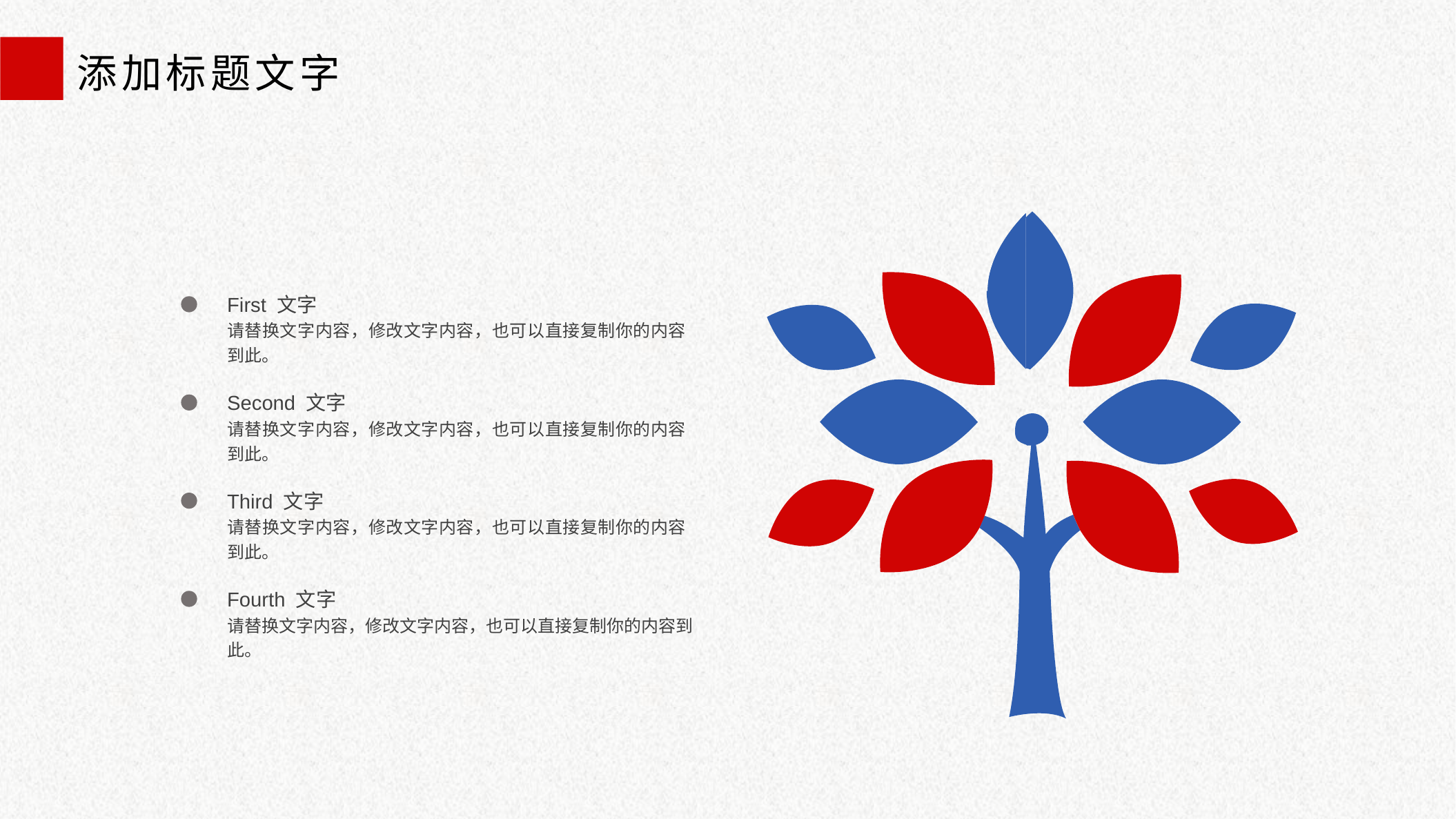

添加标题文字

First 文字
请替换文字内容，修改文字内容，也可以直接复制你的内容到此。

Second 文字
请替换文字内容，修改文字内容，也可以直接复制你的内容到此。

Third 文字
请替换文字内容，修改文字内容，也可以直接复制你的内容到此。

Fourth 文字
请替换文字内容，修改文字内容，也可以直接复制你的内容到此。